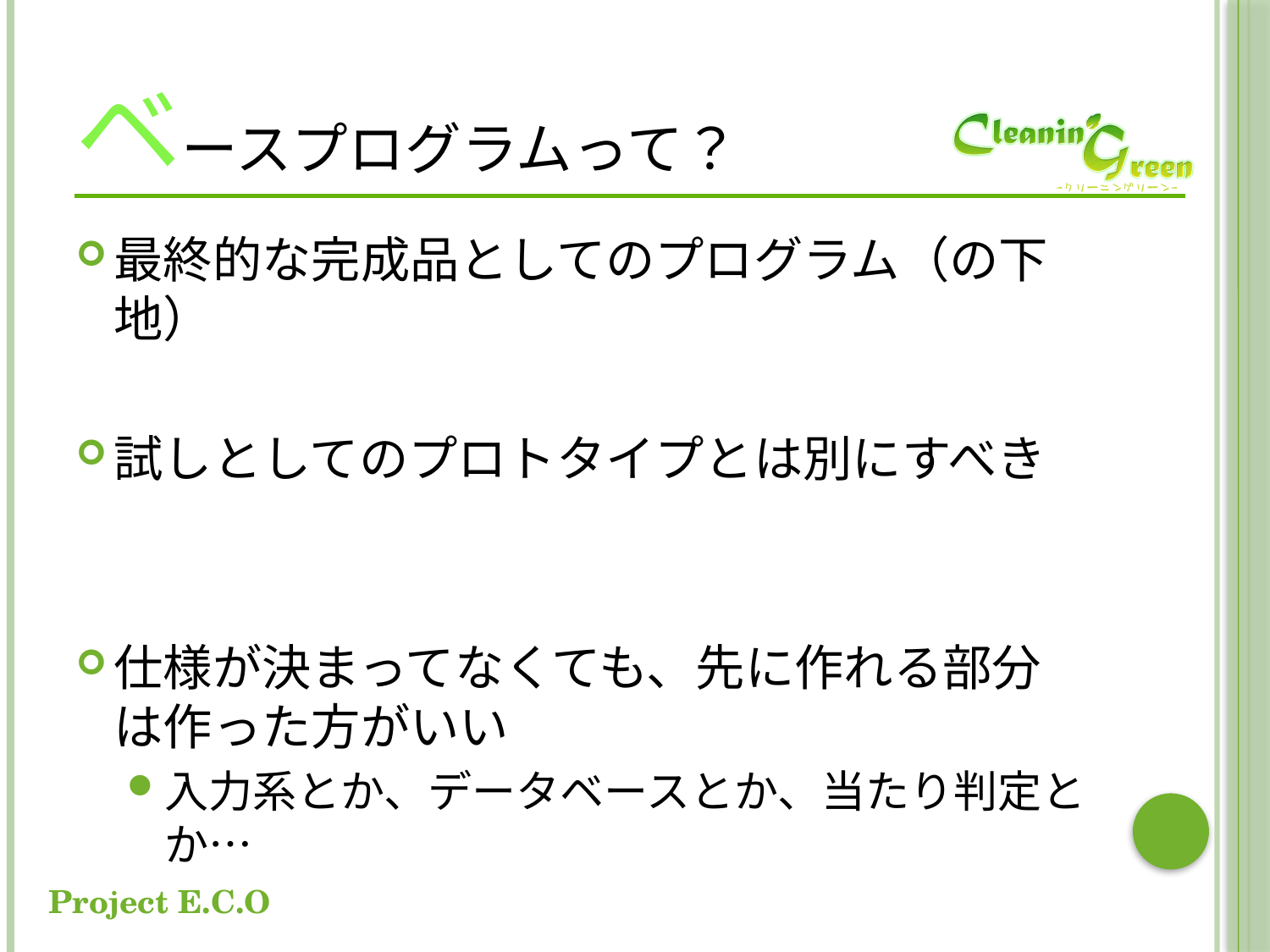

# ベースプログラムって？
最終的な完成品としてのプログラム（の下地）

試しとしてのプロトタイプとは別にすべき

仕様が決まってなくても、先に作れる部分は作った方がいい
入力系とか、データベースとか、当たり判定とか…